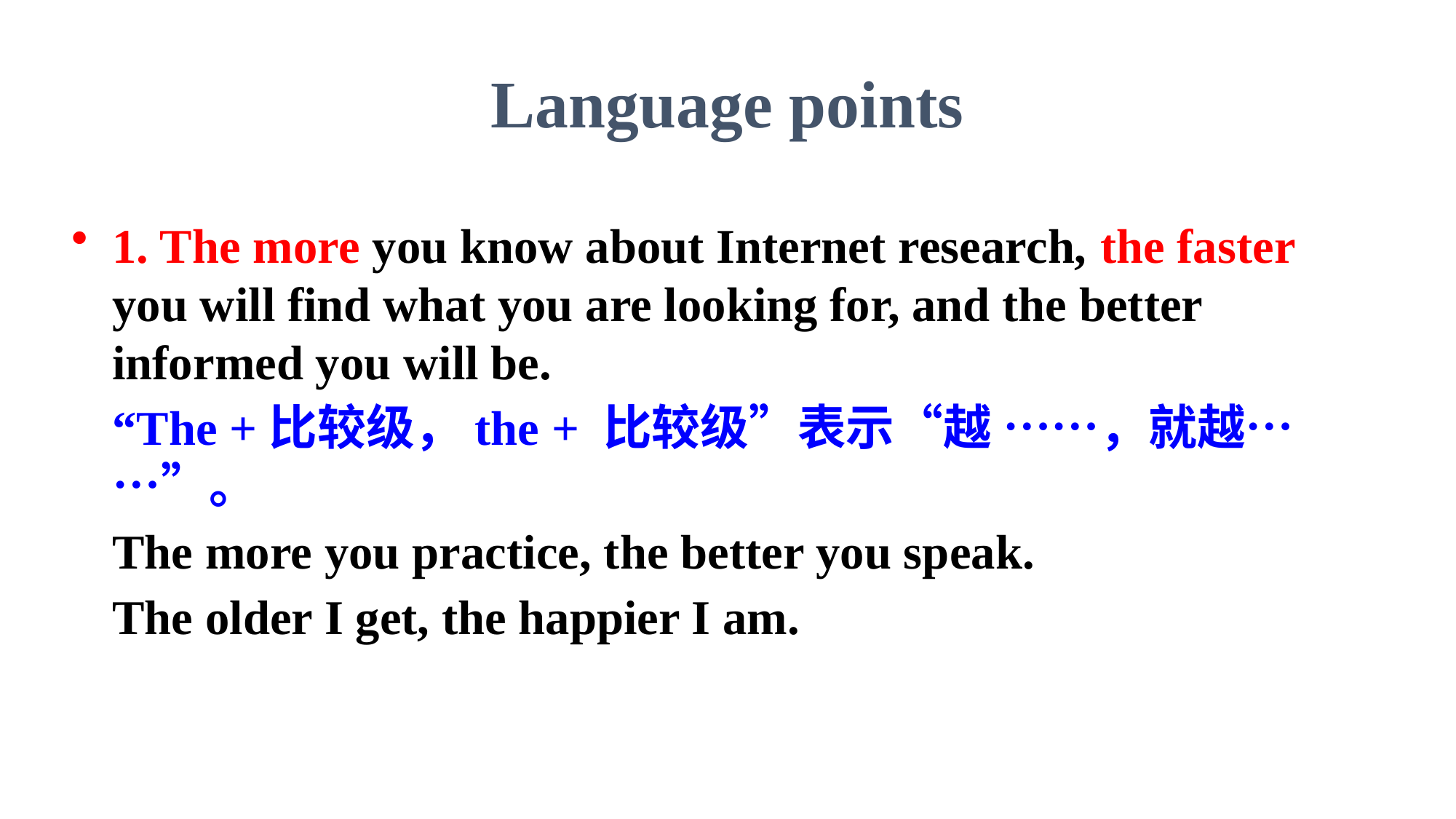

Language points
1. The more you know about Internet research, the faster you will find what you are looking for, and the better informed you will be.
	“The +比较级，the + 比较级”表示“越 ……，就越……”。
	The more you practice, the better you speak.
	The older I get, the happier I am.